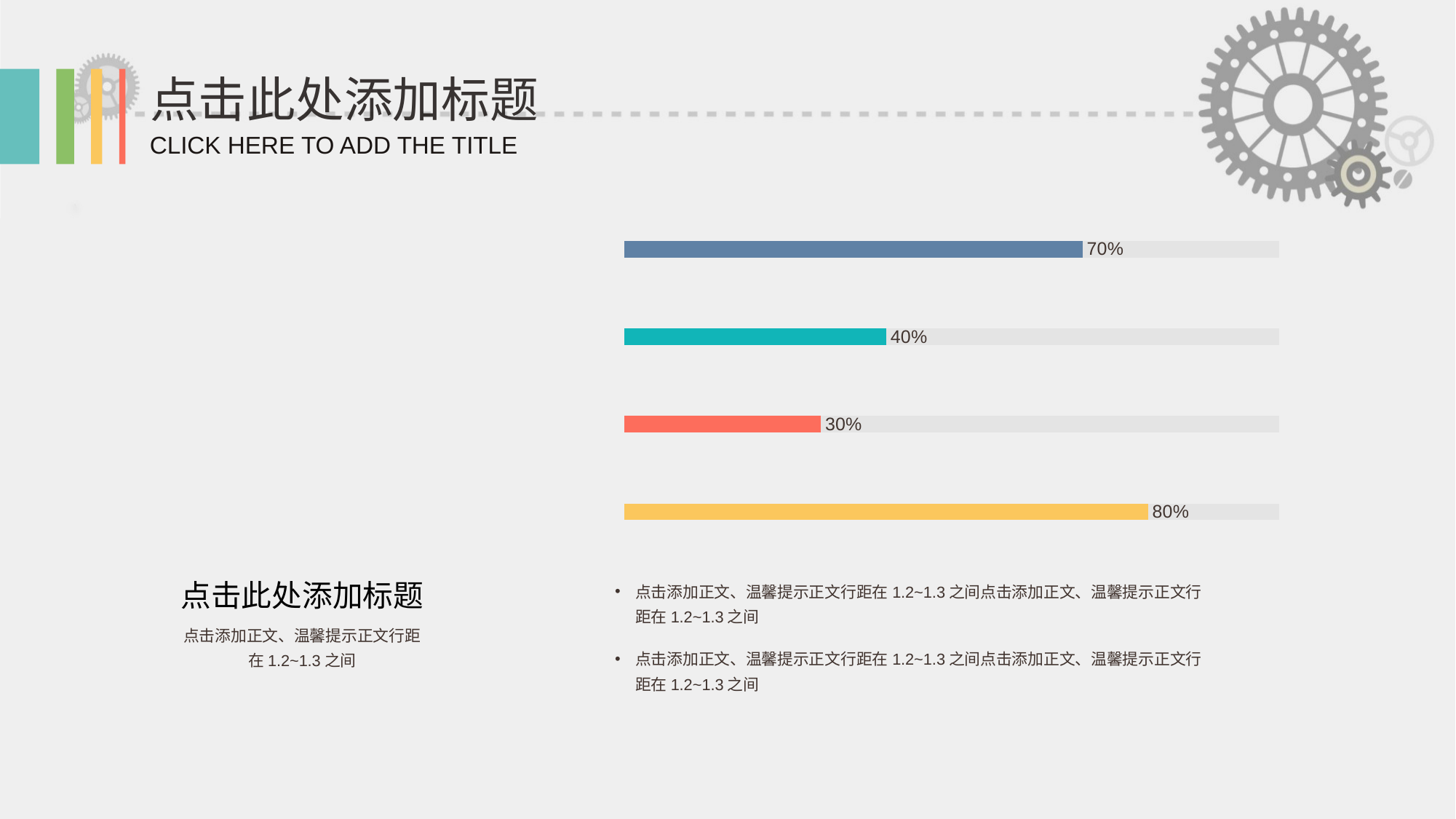

点击此处添加标题
CLICK HERE TO ADD THE TITLE

### Chart

| Category | 辅助列 | 系列 2 |
|---|---|---|
| 类别 1 | 1.0 | 0.8 |
| 类别 2 | 1.0 | 0.3 |
| 类别 3 | 1.0 | 0.4 |
| 类别 4 | 1.0 | 0.7 |
点击此处添加标题
点击添加正文、温馨提示正文行距在1.2~1.3之间点击添加正文、温馨提示正文行距在1.2~1.3之间
点击添加正文、温馨提示正文行距在1.2~1.3之间
点击添加正文、温馨提示正文行距在1.2~1.3之间点击添加正文、温馨提示正文行距在1.2~1.3之间